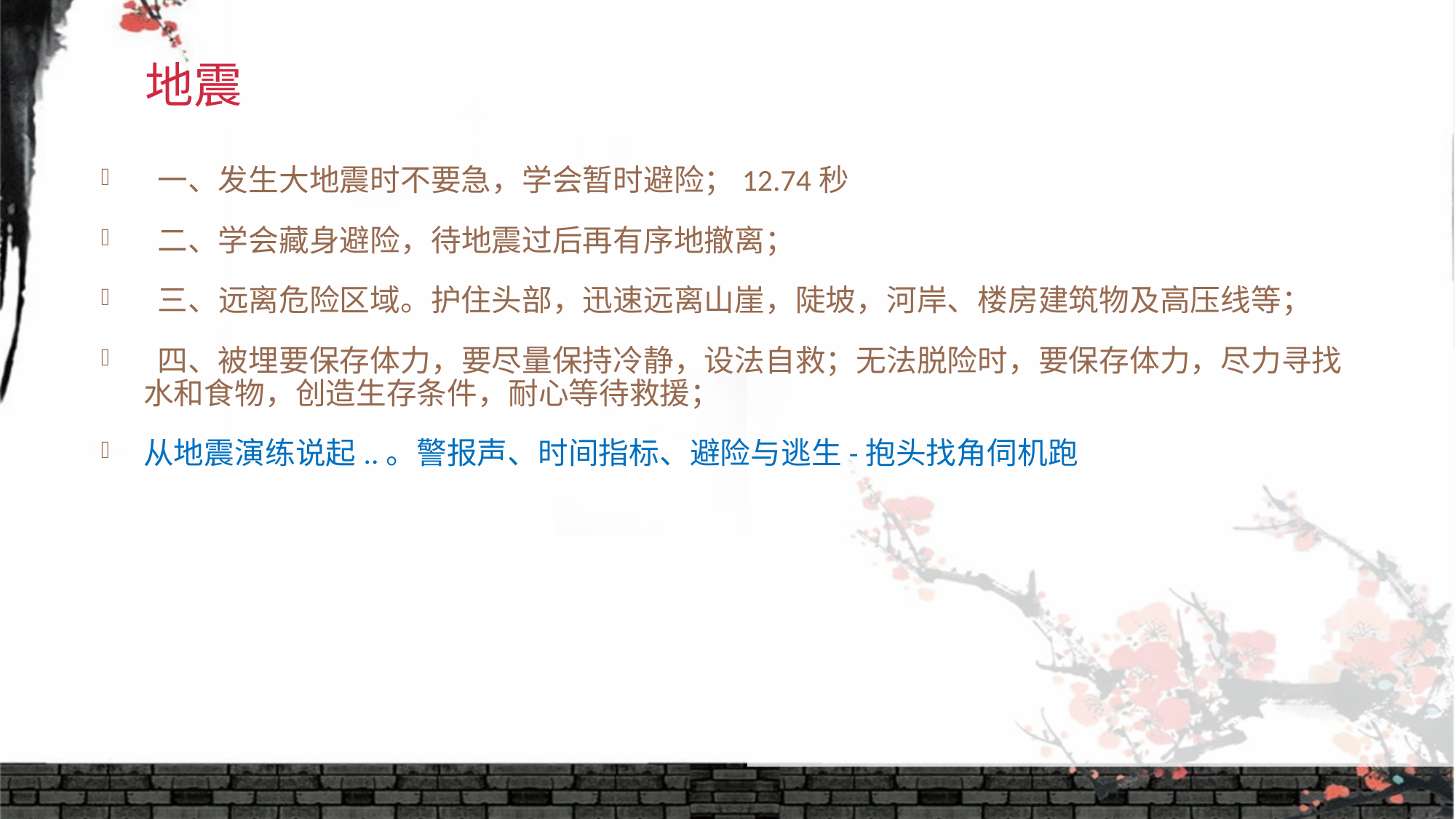

地震
 一、发生大地震时不要急，学会暂时避险；12.74秒
 二、学会藏身避险，待地震过后再有序地撤离；
 三、远离危险区域。护住头部，迅速远离山崖，陡坡，河岸、楼房建筑物及高压线等；
 四、被埋要保存体力，要尽量保持冷静，设法自救；无法脱险时，要保存体力，尽力寻找水和食物，创造生存条件，耐心等待救援；
从地震演练说起..。警报声、时间指标、避险与逃生-抱头找角伺机跑